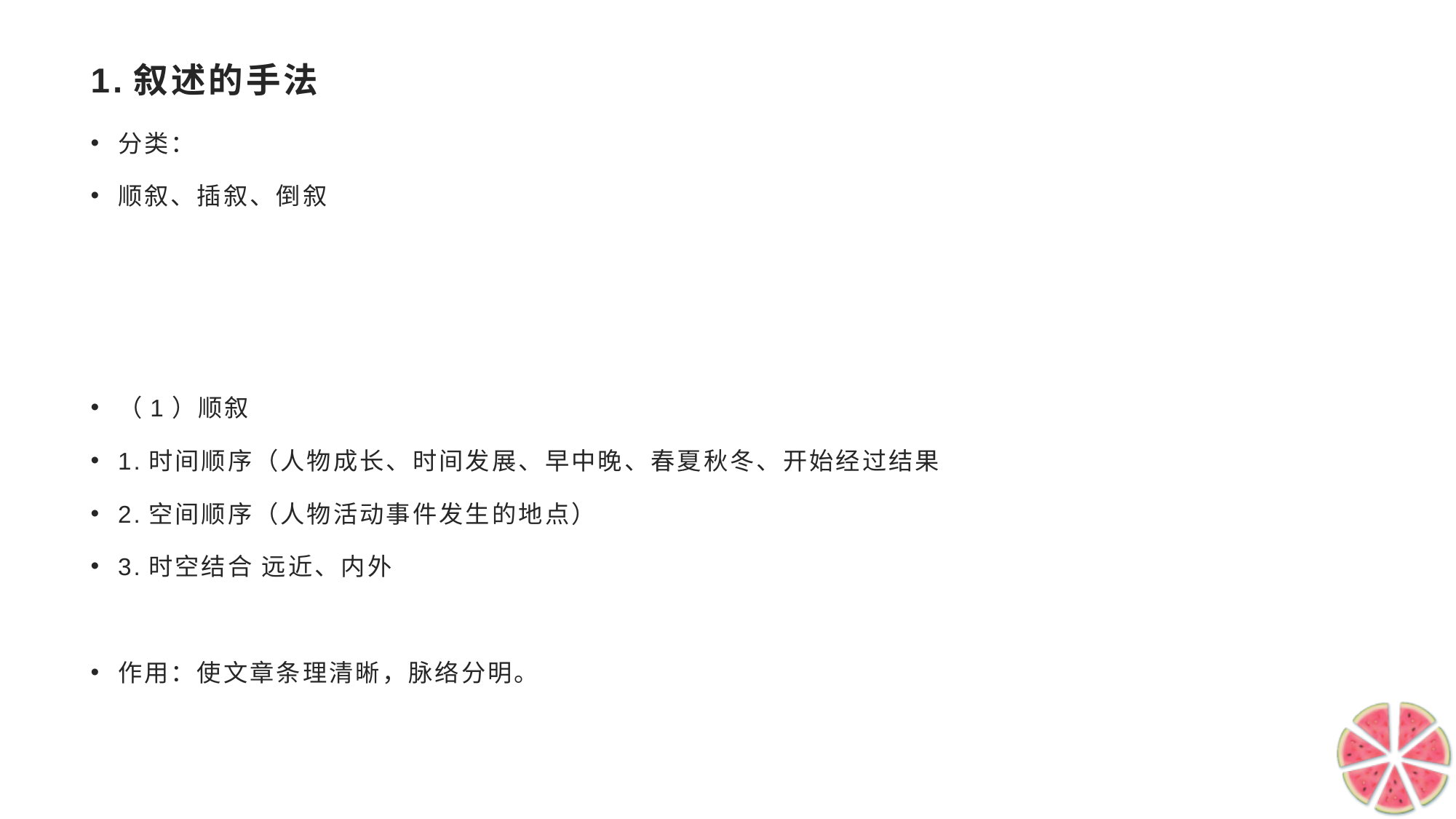

# 1.叙述的手法
分类：
顺叙、插叙、倒叙

（1）顺叙
1.时间顺序（人物成长、时间发展、早中晚、春夏秋冬、开始经过结果
2.空间顺序（人物活动事件发生的地点）
3.时空结合 远近、内外

作用：使文章条理清晰，脉络分明。